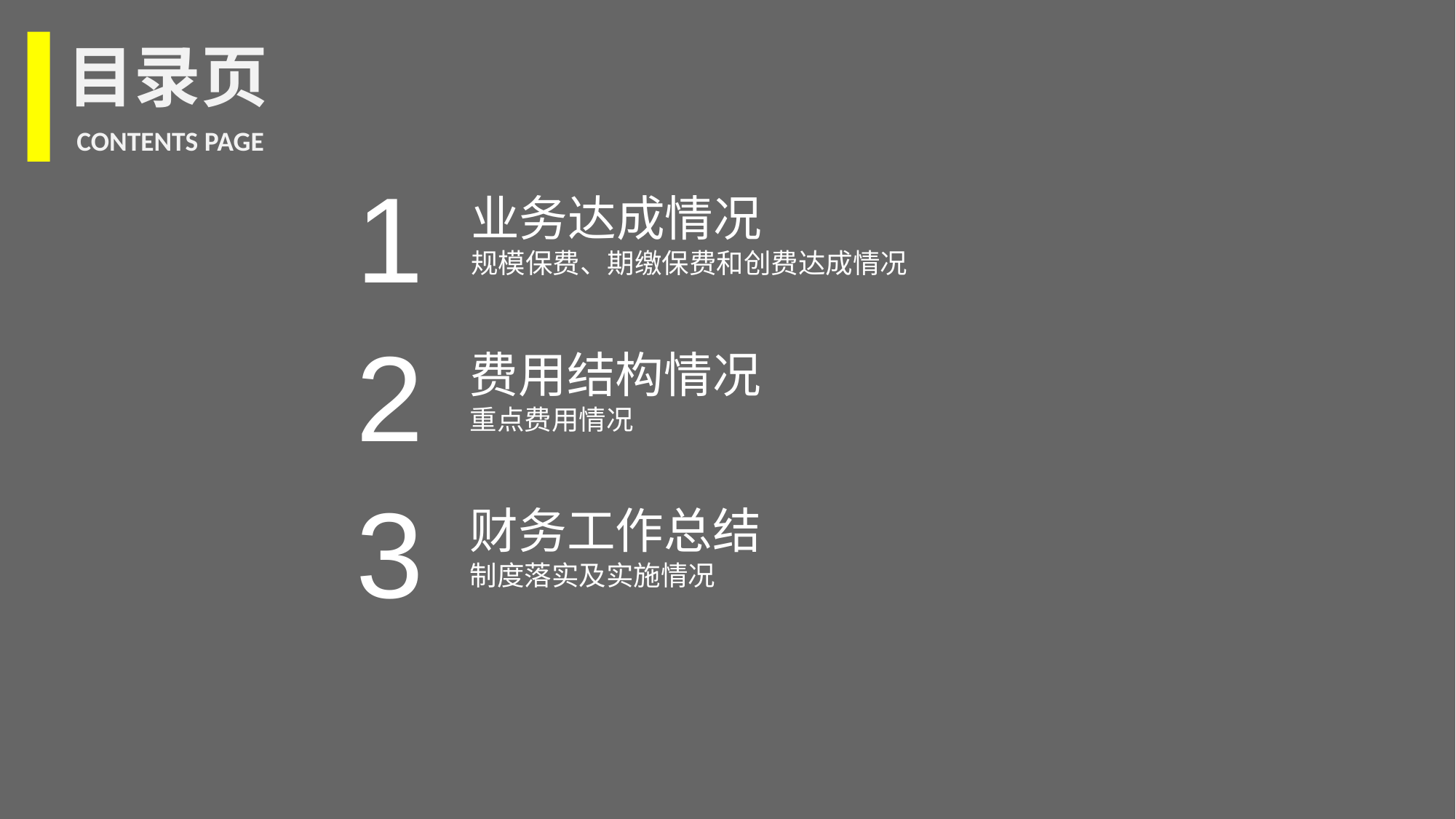

目录页

CONTENTS PAGE
1
业务达成情况
规模保费、期缴保费和创费达成情况
2
费用结构情况
重点费用情况
3
财务工作总结
制度落实及实施情况